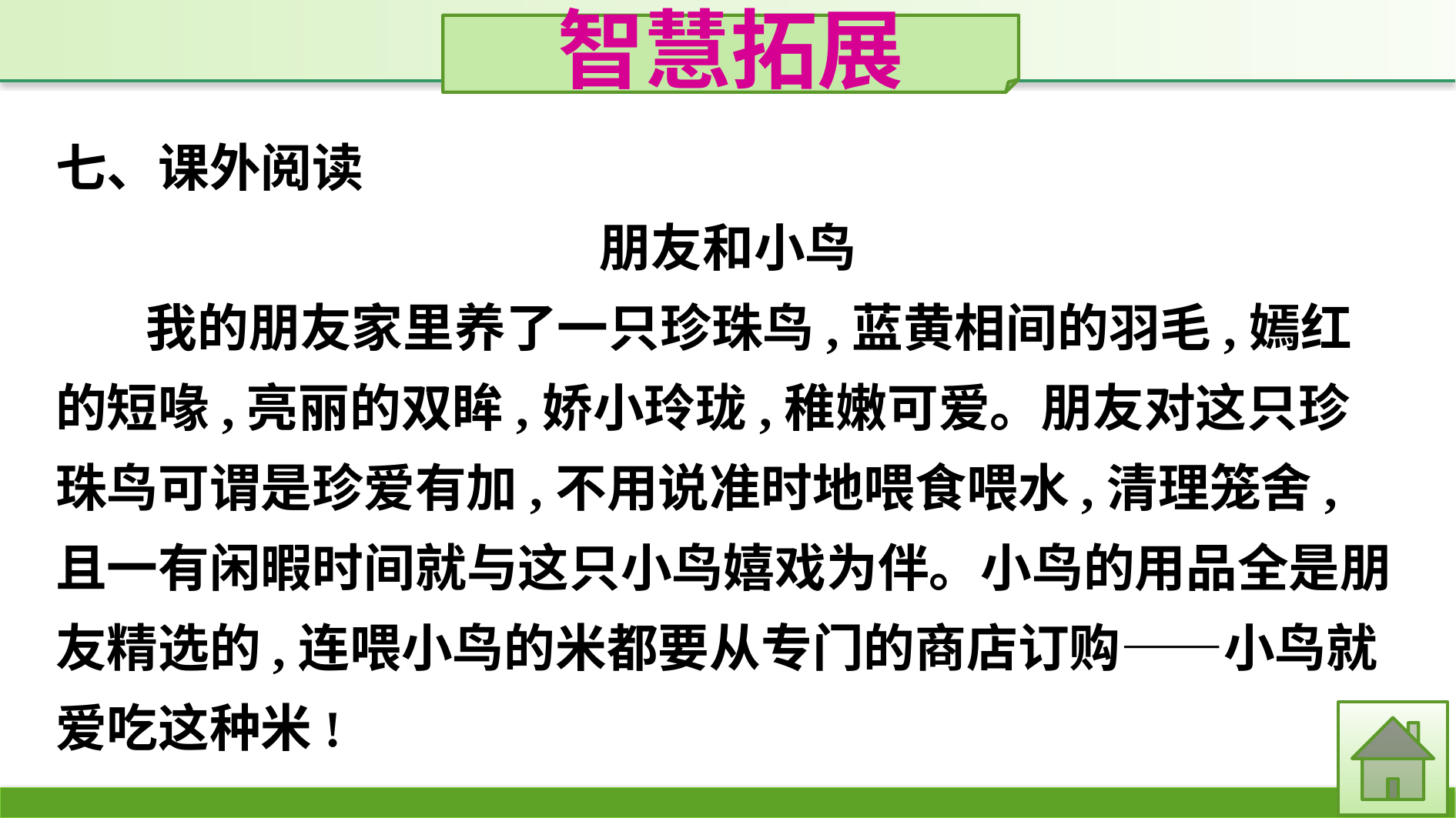

智慧拓展
七、课外阅读
朋友和小鸟
我的朋友家里养了一只珍珠鸟,蓝黄相间的羽毛,嫣红的短喙,亮丽的双眸,娇小玲珑,稚嫩可爱。朋友对这只珍珠鸟可谓是珍爱有加,不用说准时地喂食喂水,清理笼舍,且一有闲暇时间就与这只小鸟嬉戏为伴。小鸟的用品全是朋友精选的,连喂小鸟的米都要从专门的商店订购——小鸟就爱吃这种米!